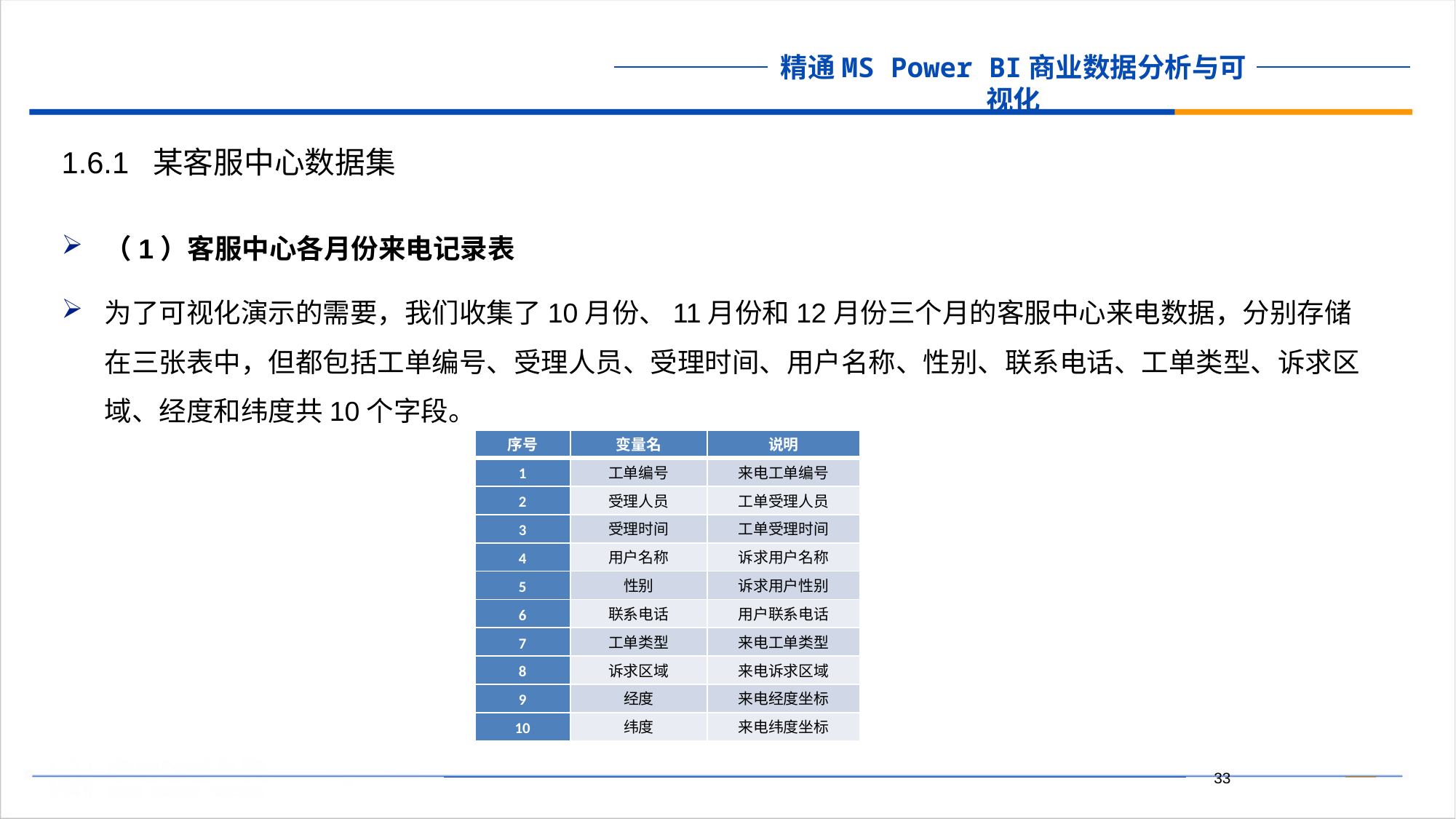

1.6.1  某客服中心数据集
（1）客服中心各月份来电记录表
为了可视化演示的需要，我们收集了10月份、11月份和12月份三个月的客服中心来电数据，分别存储在三张表中，但都包括工单编号、受理人员、受理时间、用户名称、性别、联系电话、工单类型、诉求区域、经度和纬度共10个字段。

| 序号 | 变量名 | 说明 |
| --- | --- | --- |
| 1 | 工单编号 | 来电工单编号 |
| 2 | 受理人员 | 工单受理人员 |
| 3 | 受理时间 | 工单受理时间 |
| 4 | 用户名称 | 诉求用户名称 |
| 5 | 性别 | 诉求用户性别 |
| 6 | 联系电话 | 用户联系电话 |
| 7 | 工单类型 | 来电工单类型 |
| 8 | 诉求区域 | 来电诉求区域 |
| 9 | 经度 | 来电经度坐标 |
| 10 | 纬度 | 来电纬度坐标 |